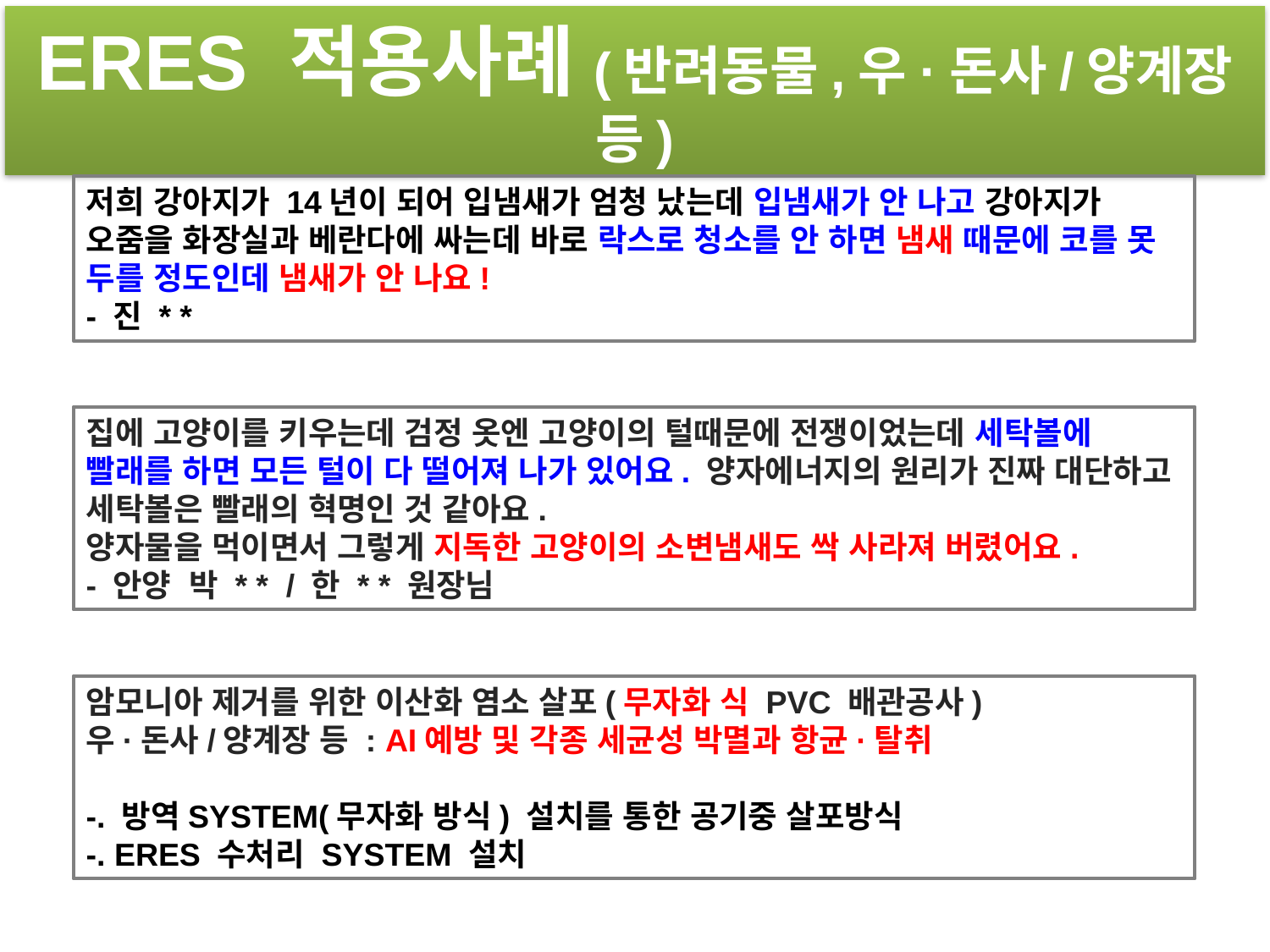

ERES 적용사례(반려동물,우·돈사/양계장 등)
저희 강아지가 14년이 되어 입냄새가 엄청 났는데 입냄새가 안 나고 강아지가 오줌을 화장실과 베란다에 싸는데 바로 락스로 청소를 안 하면 냄새 때문에 코를 못 두를 정도인데 냄새가 안 나요!
- 진 * *
집에 고양이를 키우는데 검정 옷엔 고양이의 털때문에 전쟁이었는데 세탁볼에 빨래를 하면 모든 털이 다 떨어져 나가 있어요. 양자에너지의 원리가 진짜 대단하고 세탁볼은 빨래의 혁명인 것 같아요.
양자물을 먹이면서 그렇게 지독한 고양이의 소변냄새도 싹 사라져 버렸어요.
- 안양  박 * *  / 한 * * 원장님
암모니아 제거를 위한 이산화 염소 살포(무자화 식 PVC 배관공사)
우·돈사/양계장 등 : AI예방 및 각종 세균성 박멸과 항균·탈취

-. 방역SYSTEM(무자화 방식) 설치를 통한 공기중 살포방식
-. ERES 수처리 SYSTEM 설치